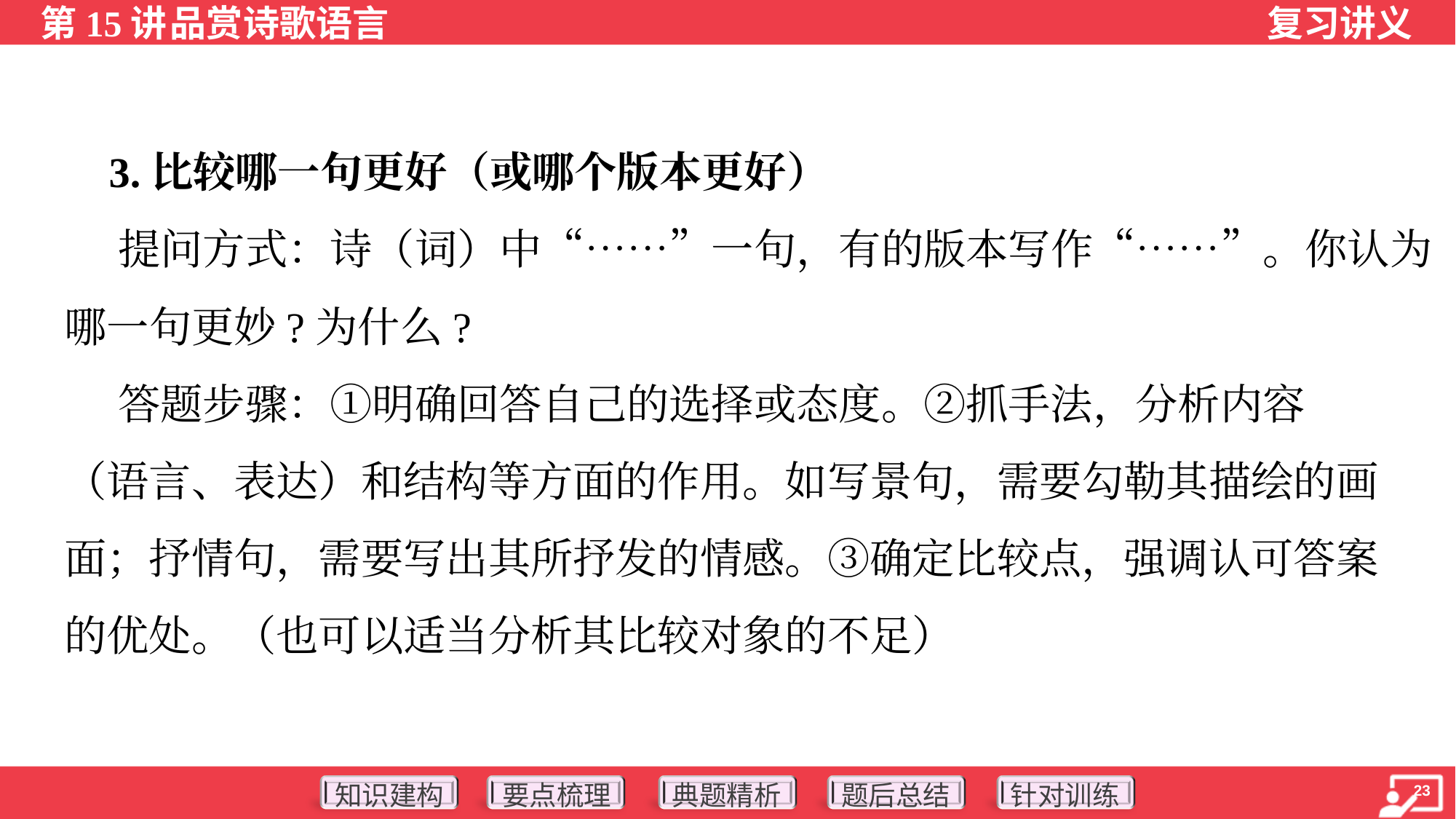

3.比较哪一句更好（或哪个版本更好）
    提问方式：诗（词）中“……”一句，有的版本写作“……”。你认为
哪一句更妙?为什么?
    答题步骤：①明确回答自己的选择或态度。②抓手法，分析内容
（语言、表达）和结构等方面的作用。如写景句，需要勾勒其描绘的画
面；抒情句，需要写出其所抒发的情感。③确定比较点，强调认可答案
的优处。（也可以适当分析其比较对象的不足）